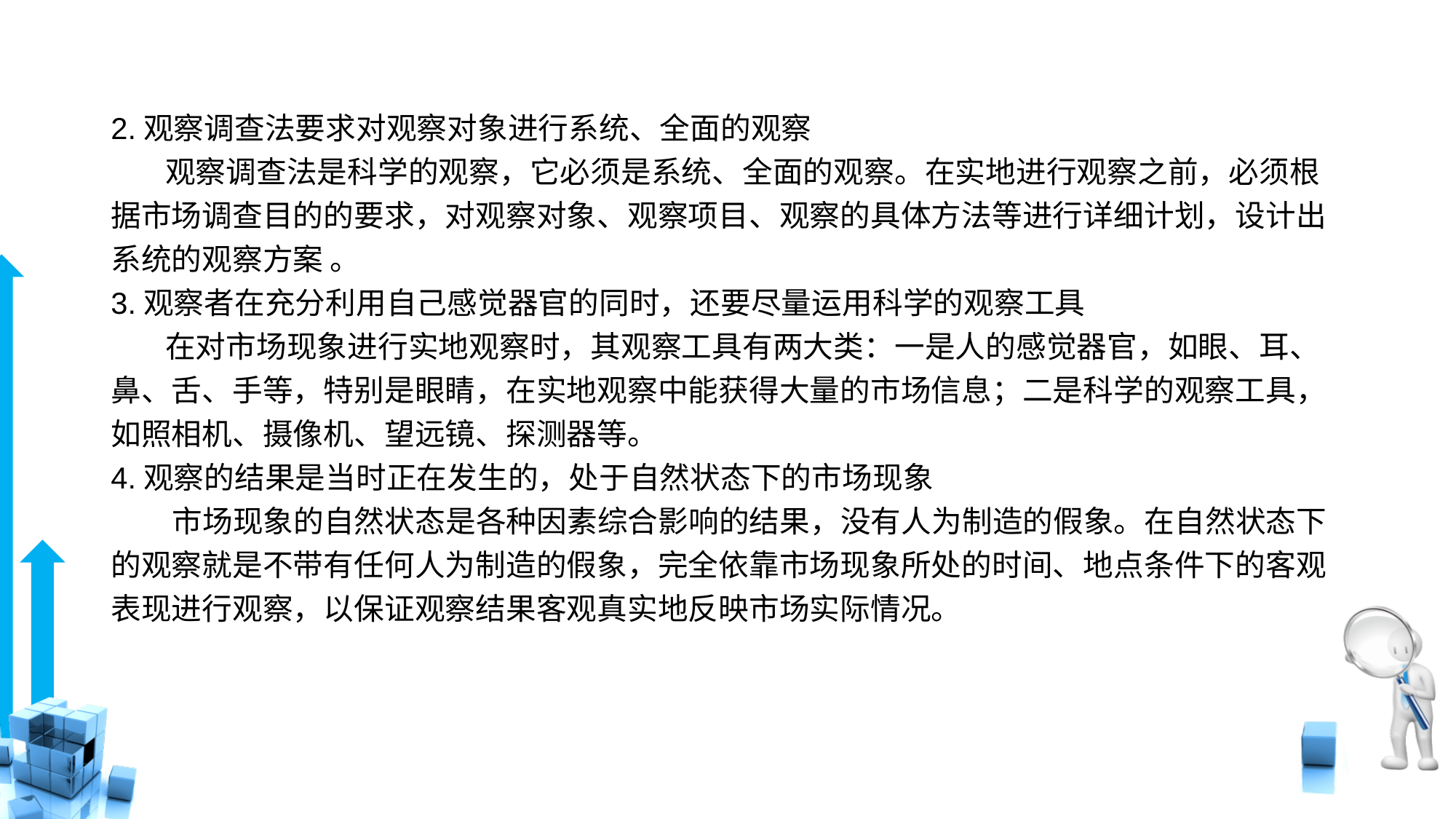

# 2.观察调查法要求对观察对象进行系统、全面的观察
       观察调查法是科学的观察，它必须是系统、全面的观察。在实地进行观察之前，必须根据市场调查目的的要求，对观察对象、观察项目、观察的具体方法等进行详细计划，设计出系统的观察方案 。
3.观察者在充分利用自己感觉器官的同时，还要尽量运用科学的观察工具
       在对市场现象进行实地观察时，其观察工具有两大类：一是人的感觉器官，如眼、耳、鼻、舌、手等，特别是眼睛，在实地观察中能获得大量的市场信息；二是科学的观察工具，如照相机、摄像机、望远镜、探测器等。
4.观察的结果是当时正在发生的，处于自然状态下的市场现象
        市场现象的自然状态是各种因素综合影响的结果，没有人为制造的假象。在自然状态下的观察就是不带有任何人为制造的假象，完全依靠市场现象所处的时间、地点条件下的客观表现进行观察，以保证观察结果客观真实地反映市场实际情况。